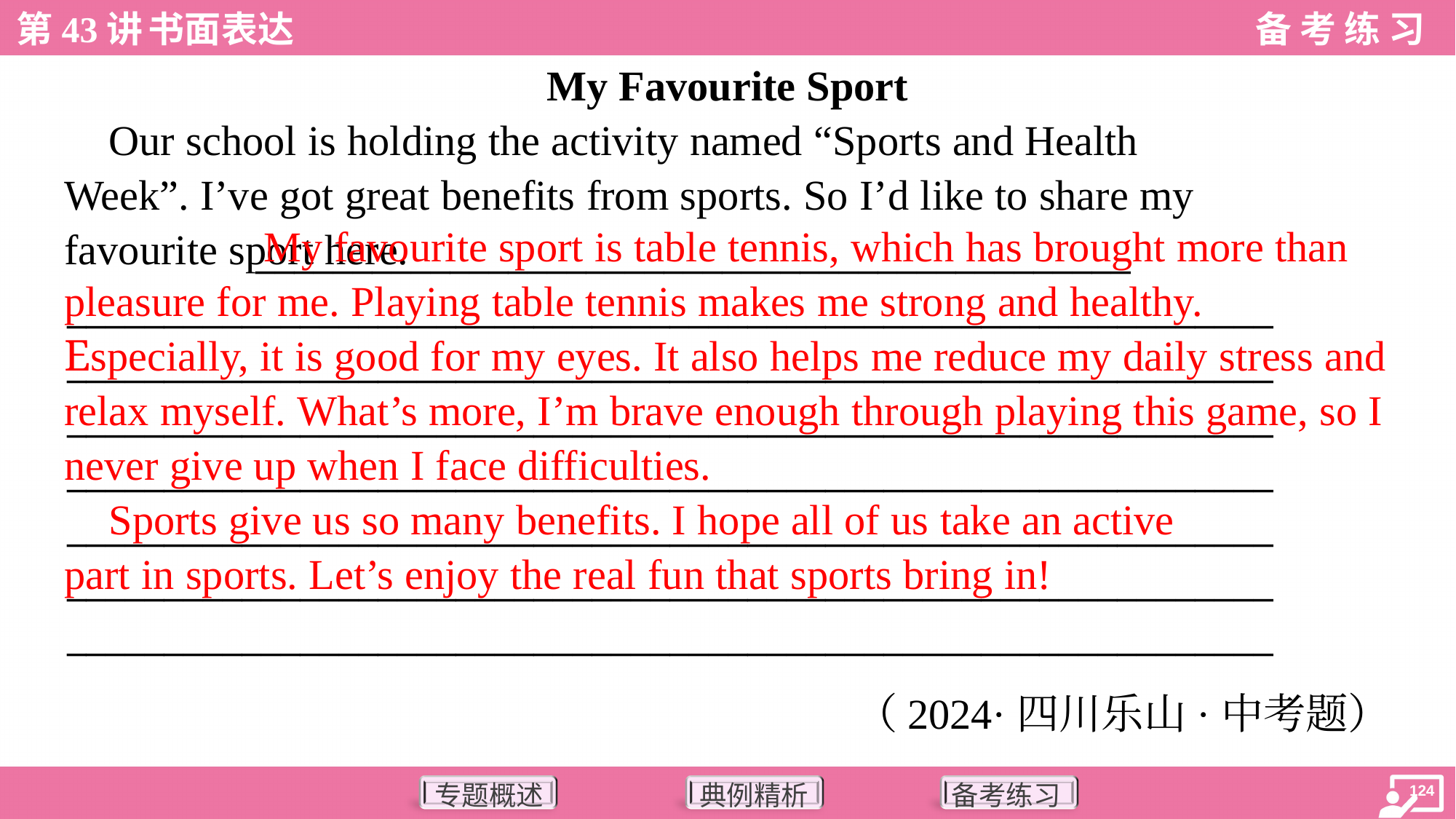

My Favourite Sport
    Our school is holding the activity named “Sports and Health
Week”. I’ve got great benefits from sports. So I’d like to share my
favourite sport here.
                  My favourite sport is table tennis, which has brought more than pleasure for me. Playing table tennis makes me strong and healthy. Especially, it is good for my eyes. It also helps me reduce my daily stress and relax myself. What’s more, I’m brave enough through playing this game, so I never give up when I face difficulties.
    Sports give us so many benefits. I hope all of us take an active
part in sports. Let’s enjoy the real fun that sports bring in!
                 _____________________________________________
______________________________________________________________
______________________________________________________________
______________________________________________________________
______________________________________________________________
______________________________________________________________
______________________________________________________________
______________________________________________________________
（2024·四川乐山·中考题）